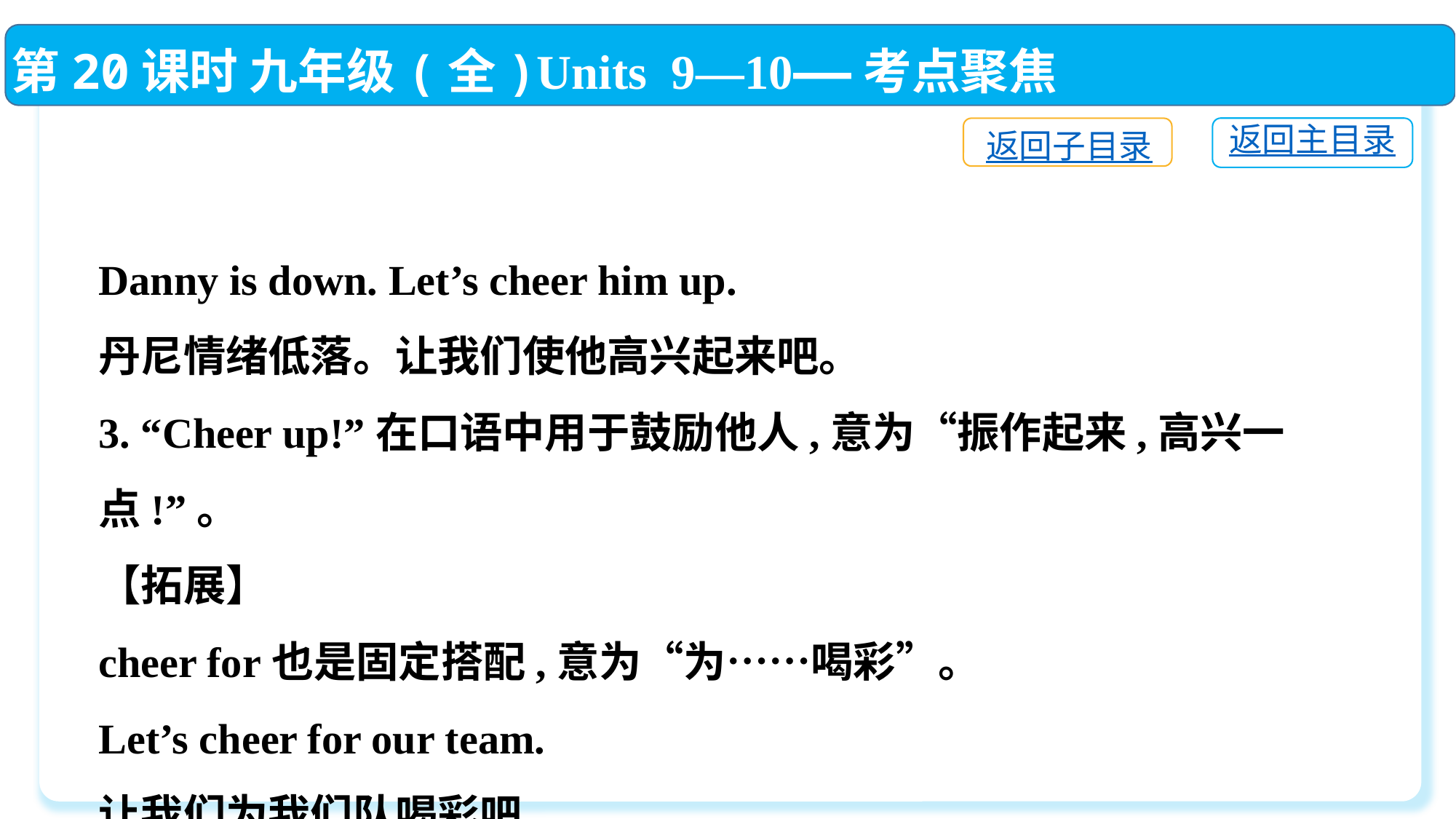

第20课时 九年级(全)Units  9—10——考点聚焦

返回主目录

返回子目录

Danny is down. Let’s cheer him up.
丹尼情绪低落。让我们使他高兴起来吧。
3. “Cheer up!”在口语中用于鼓励他人,意为“振作起来,高兴一点!”。
【拓展】
cheer for也是固定搭配,意为“为……喝彩”。
Let’s cheer for our team.
让我们为我们队喝彩吧。